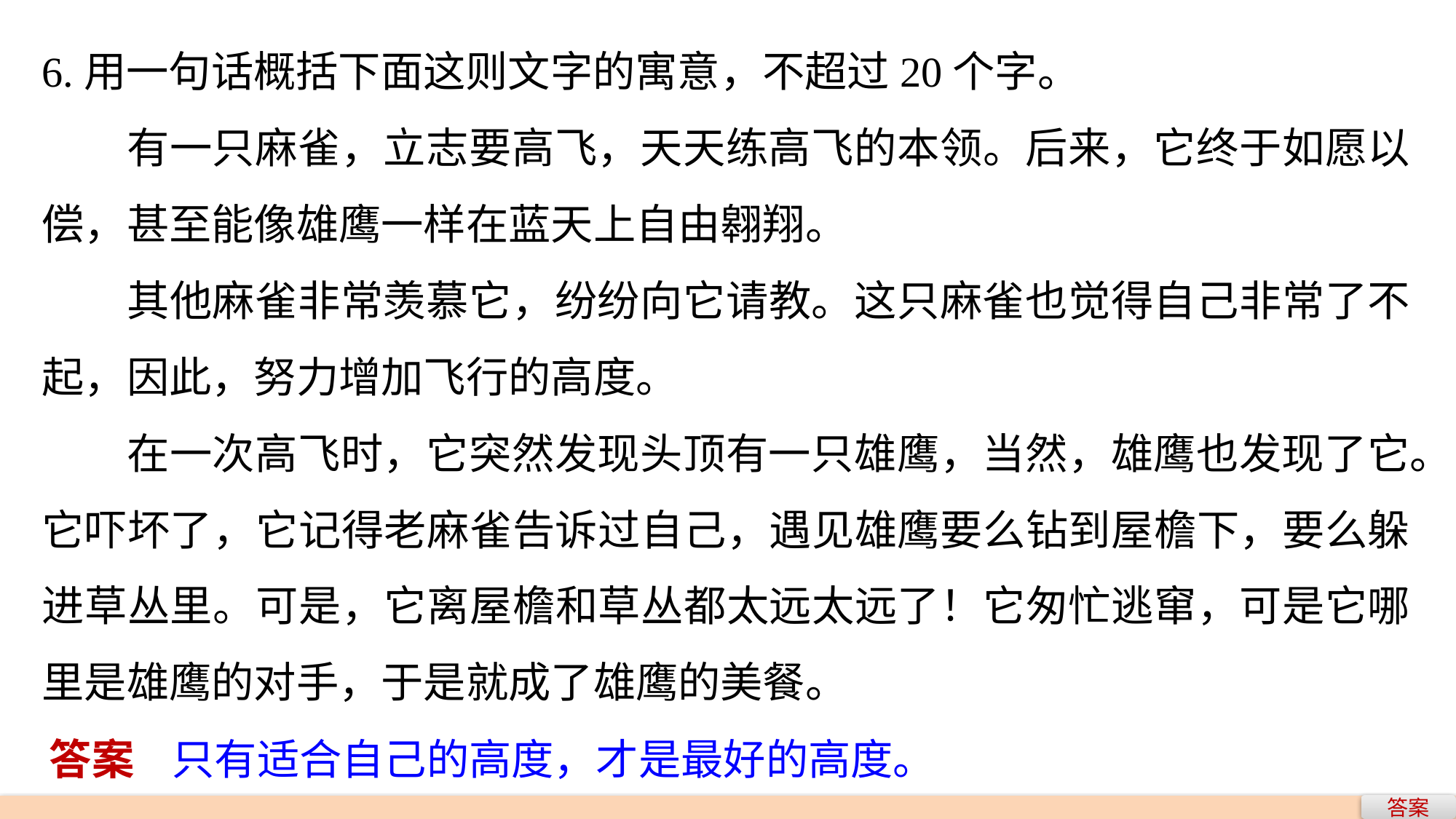

6.用一句话概括下面这则文字的寓意，不超过20个字。
有一只麻雀，立志要高飞，天天练高飞的本领。后来，它终于如愿以偿，甚至能像雄鹰一样在蓝天上自由翱翔。
其他麻雀非常羡慕它，纷纷向它请教。这只麻雀也觉得自己非常了不起，因此，努力增加飞行的高度。
在一次高飞时，它突然发现头顶有一只雄鹰，当然，雄鹰也发现了它。它吓坏了，它记得老麻雀告诉过自己，遇见雄鹰要么钻到屋檐下，要么躲进草丛里。可是，它离屋檐和草丛都太远太远了！它匆忙逃窜，可是它哪里是雄鹰的对手，于是就成了雄鹰的美餐。
答案    只有适合自己的高度，才是最好的高度。
答案